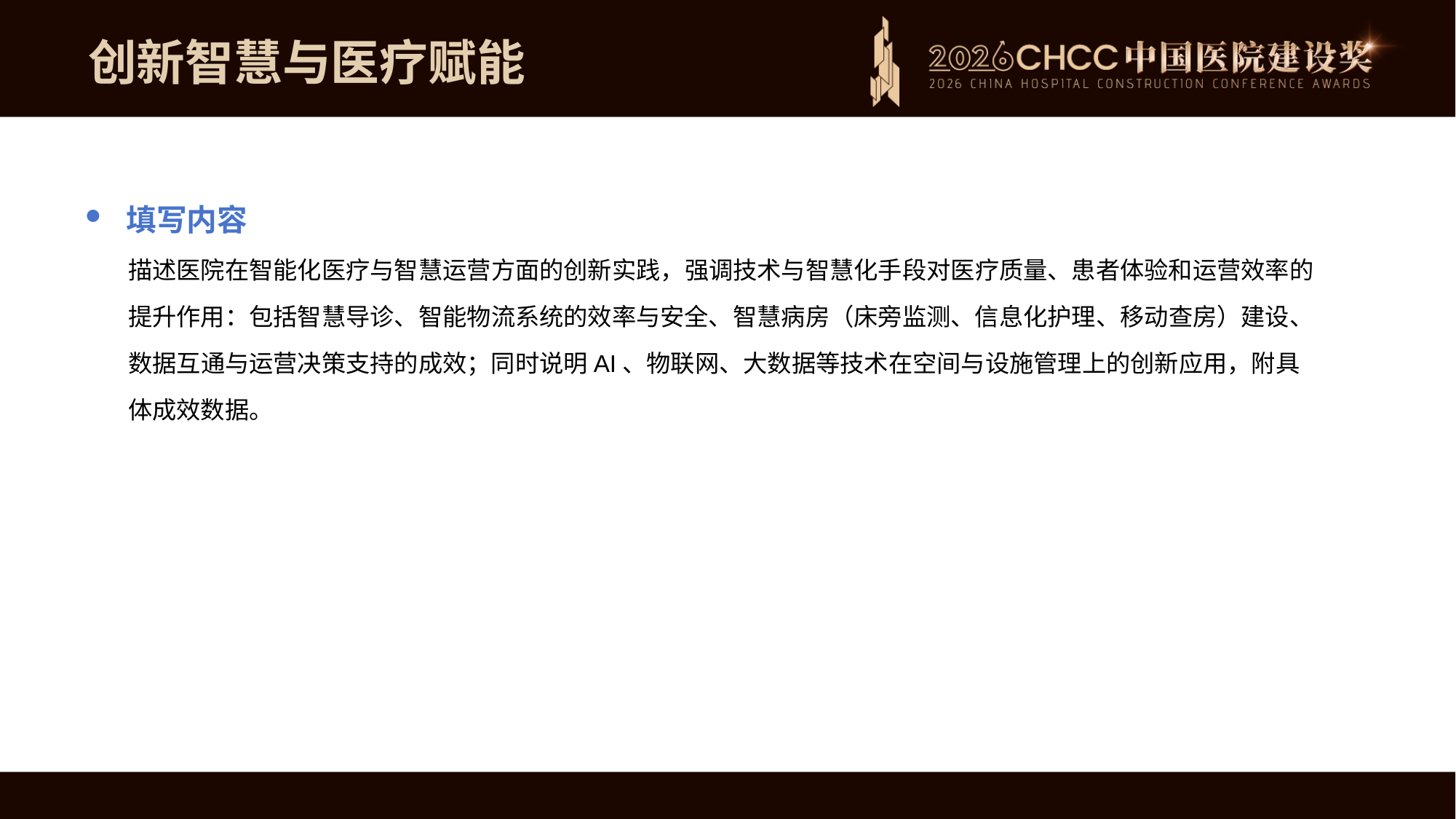

创新智慧与医疗赋能
填写内容
描述医院在智能化医疗与智慧运营方面的创新实践，强调技术与智慧化手段对医疗质量、患者体验和运营效率的提升作用：包括智慧导诊、智能物流系统的效率与安全、智慧病房（床旁监测、信息化护理、移动查房）建设、数据互通与运营决策支持的成效；同时说明AI、物联网、大数据等技术在空间与设施管理上的创新应用，附具体成效数据。